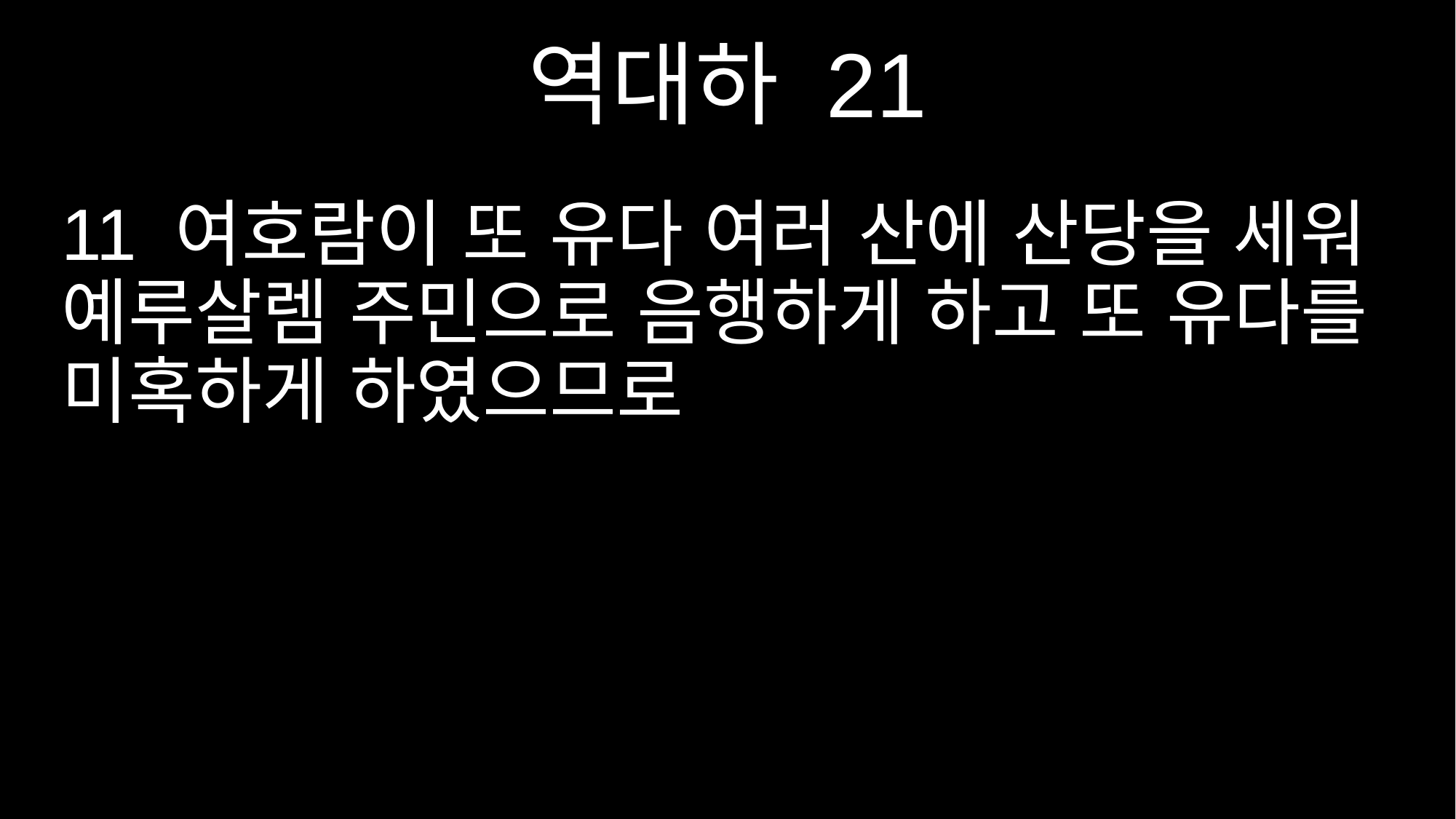

역대하 21
11 여호람이 또 유다 여러 산에 산당을 세워 예루살렘 주민으로 음행하게 하고 또 유다를 미혹하게 하였으므로